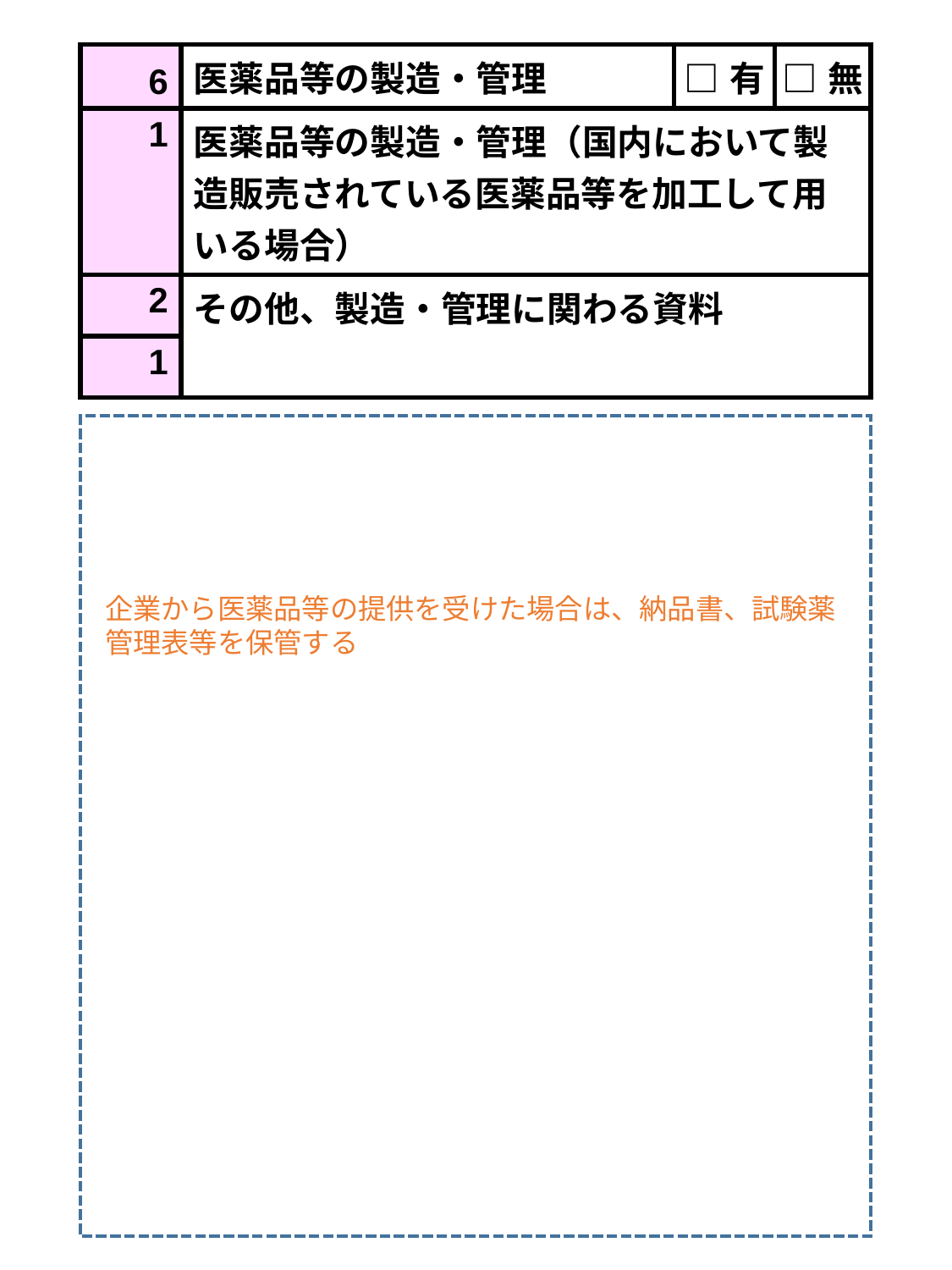

| 6 | 医薬品等の製造・管理 | □有 | □無 |
| --- | --- | --- | --- |
| 1 | 医薬品等の製造・管理（国内において製造販売されている医薬品等を加工して用いる場合） |  |  |
| 2 | その他、製造・管理に関わる資料 |  |  |
| 1 |  |  |  |

企業から医薬品等の提供を受けた場合は、納品書、試験薬管理表等を保管する